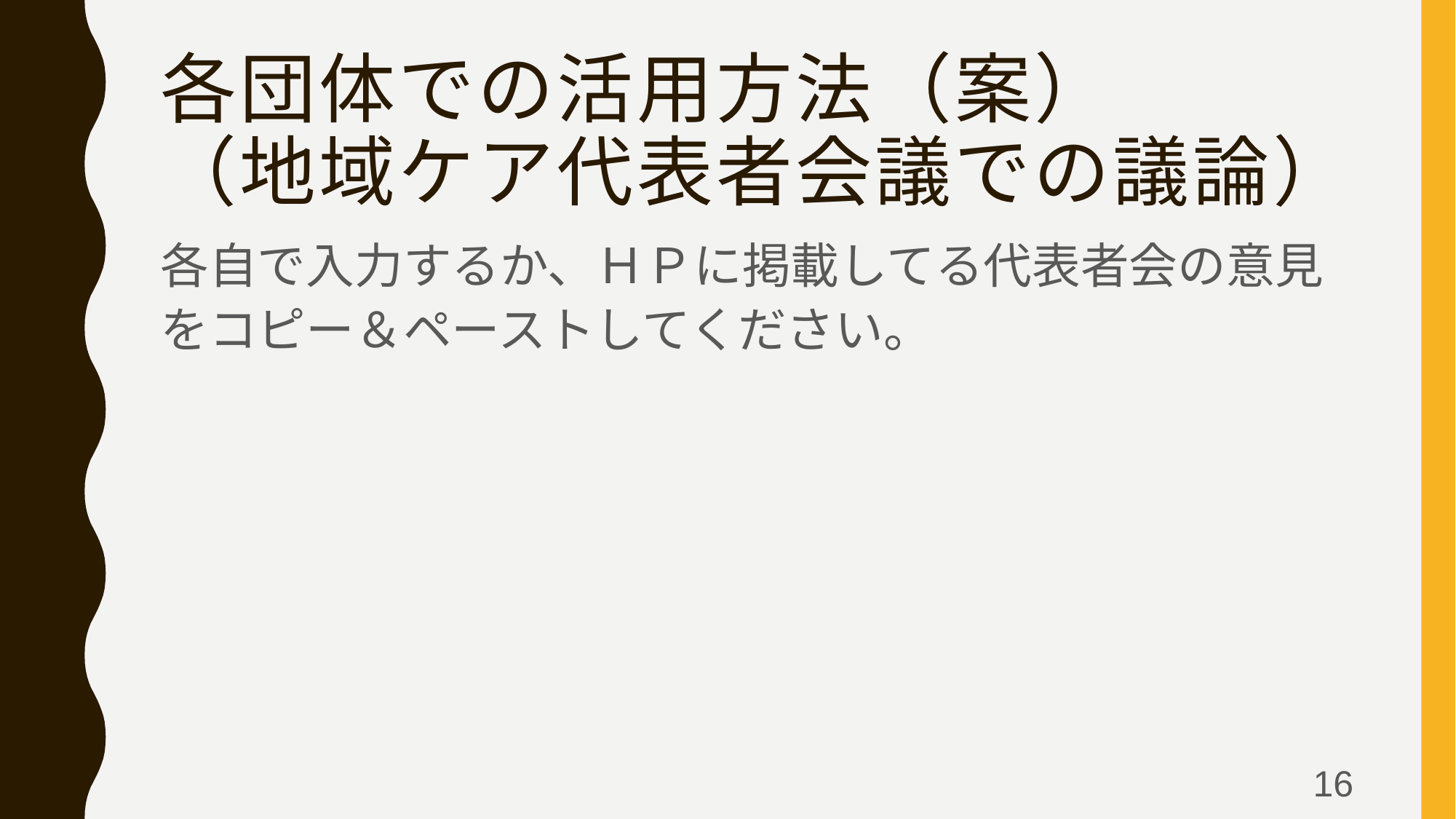

# 各団体での活用方法（案） （地域ケア代表者会議での議論）
各自で入力するか、ＨＰに掲載してる代表者会の意見をコピー＆ペーストしてください。
16